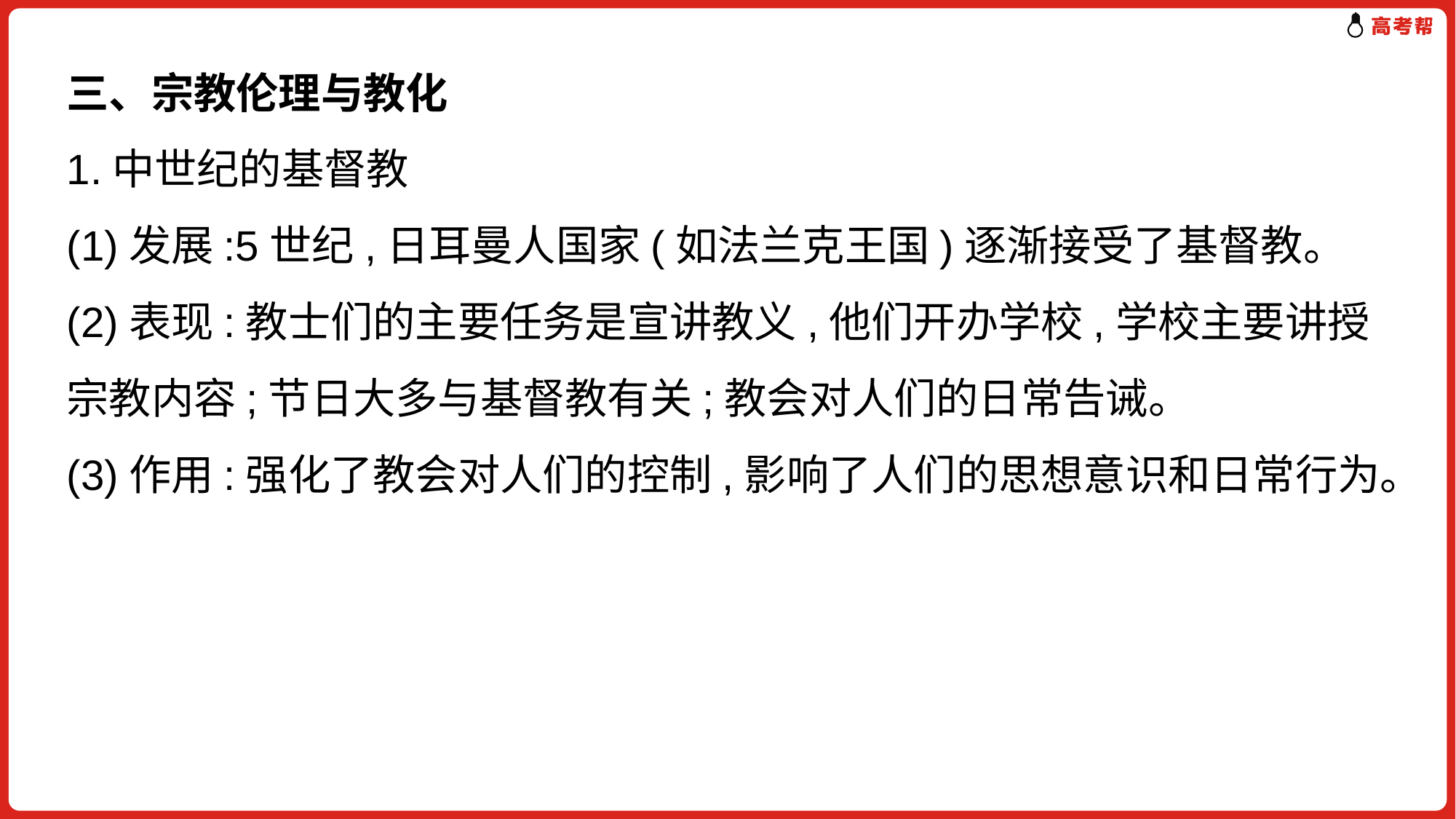

三、宗教伦理与教化
1.中世纪的基督教
(1)发展:5世纪,日耳曼人国家(如法兰克王国)逐渐接受了基督教。
(2)表现:教士们的主要任务是宣讲教义,他们开办学校,学校主要讲授宗教内容;节日大多与基督教有关;教会对人们的日常告诫。
(3)作用:强化了教会对人们的控制,影响了人们的思想意识和日常行为。